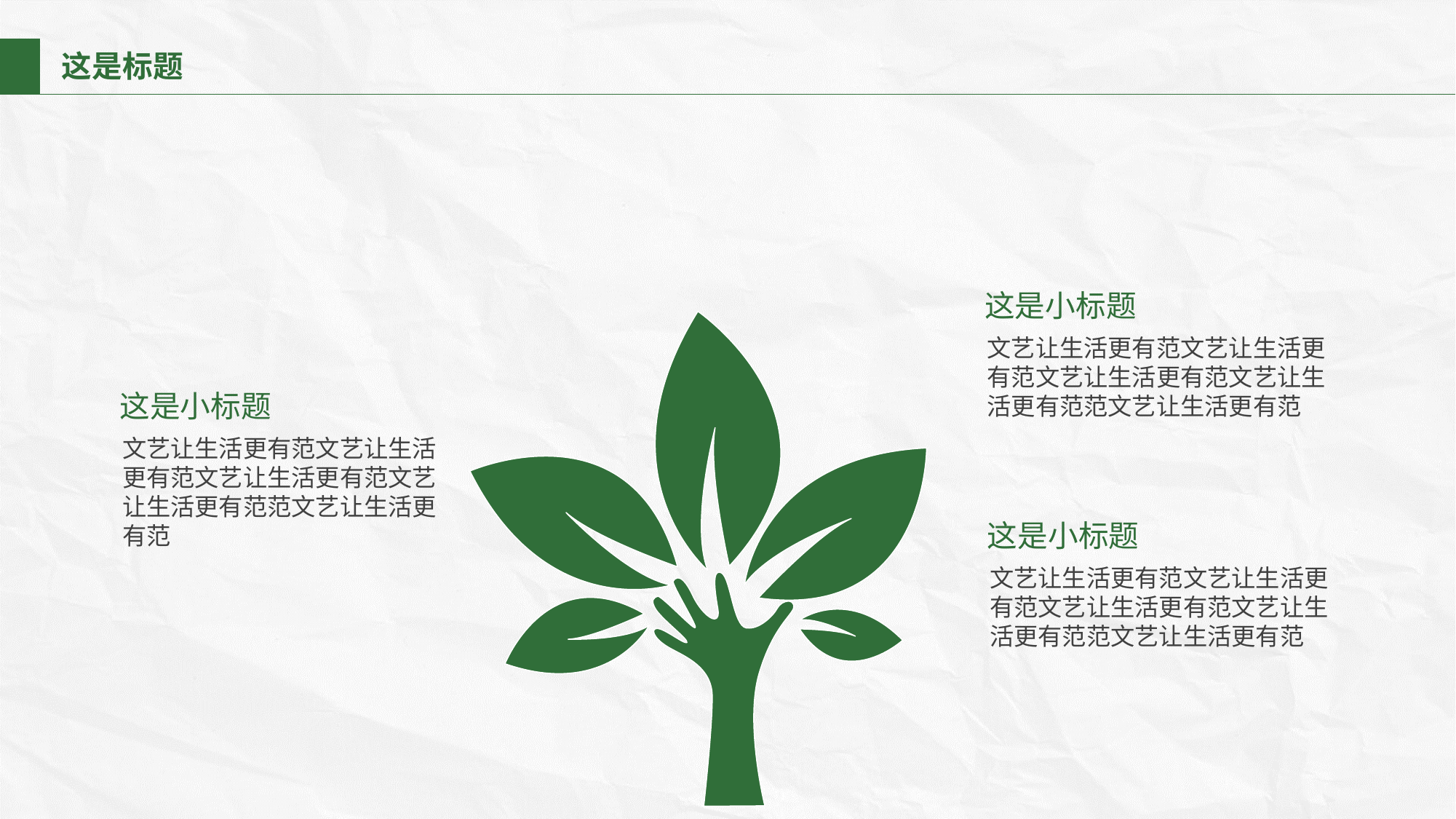

这是小标题

文艺让生活更有范文艺让生活更有范文艺让生活更有范文艺让生活更有范范文艺让生活更有范

这是小标题
文艺让生活更有范文艺让生活更有范文艺让生活更有范文艺让生活更有范范文艺让生活更有范

这是小标题
文艺让生活更有范文艺让生活更有范文艺让生活更有范文艺让生活更有范范文艺让生活更有范